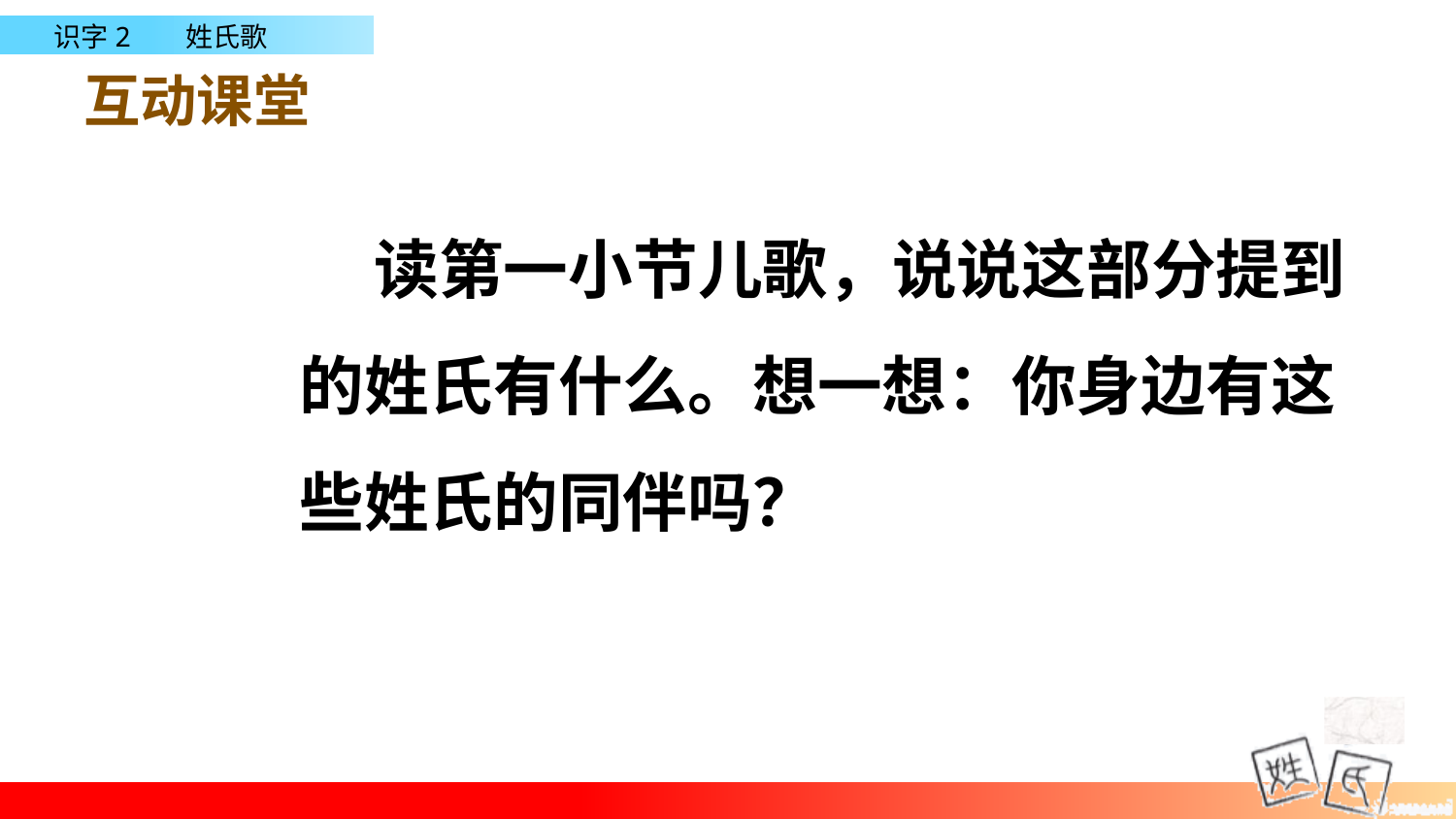

互动课堂
    读第一小节儿歌，说说这部分提到的姓氏有什么。想一想：你身边有这些姓氏的同伴吗？